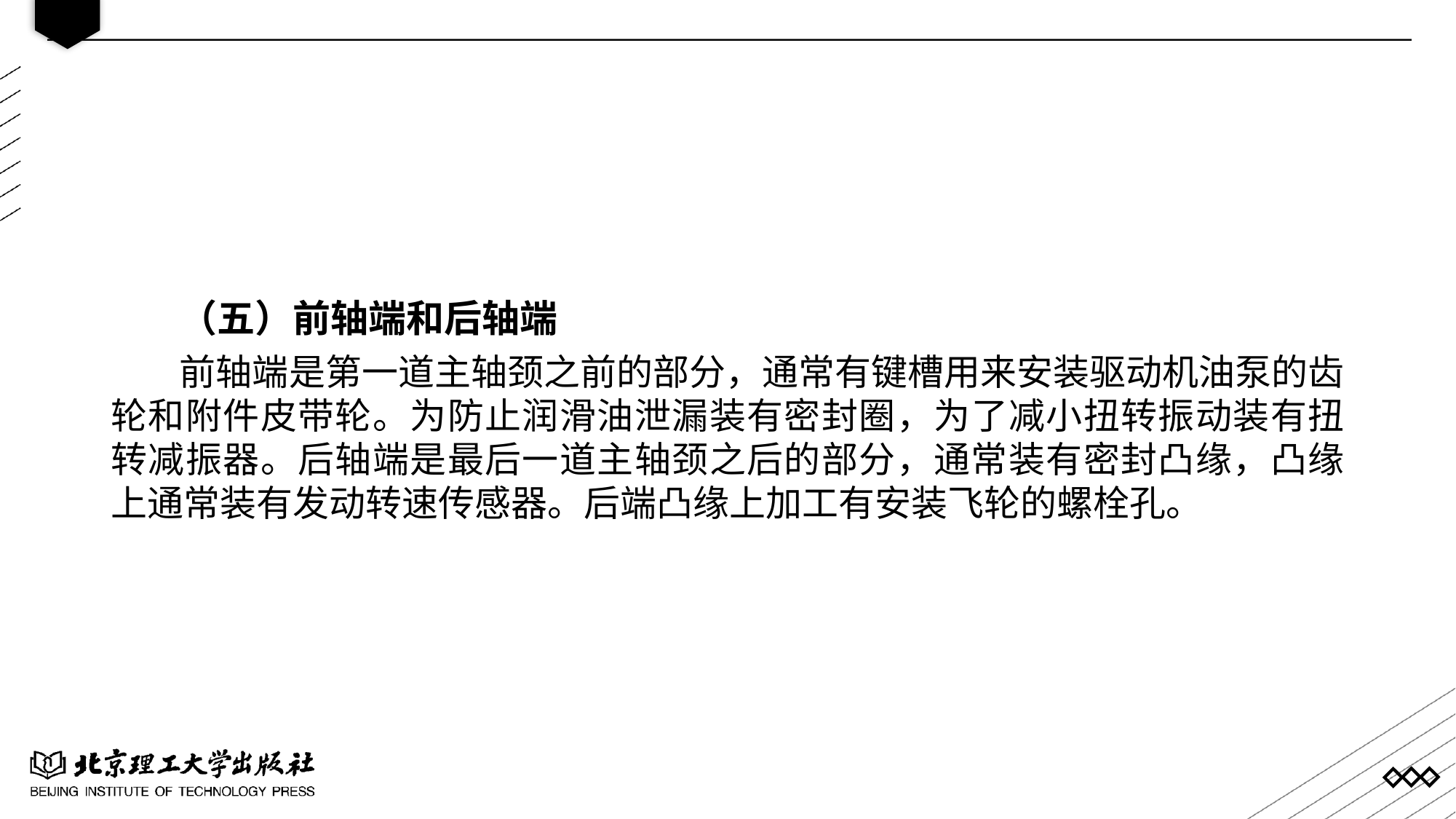

（五）前轴端和后轴端
前轴端是第一道主轴颈之前的部分，通常有键槽用来安装驱动机油泵的齿轮和附件皮带轮。为防止润滑油泄漏装有密封圈，为了减小扭转振动装有扭转减振器。后轴端是最后一道主轴颈之后的部分，通常装有密封凸缘，凸缘上通常装有发动转速传感器。后端凸缘上加工有安装飞轮的螺栓孔。